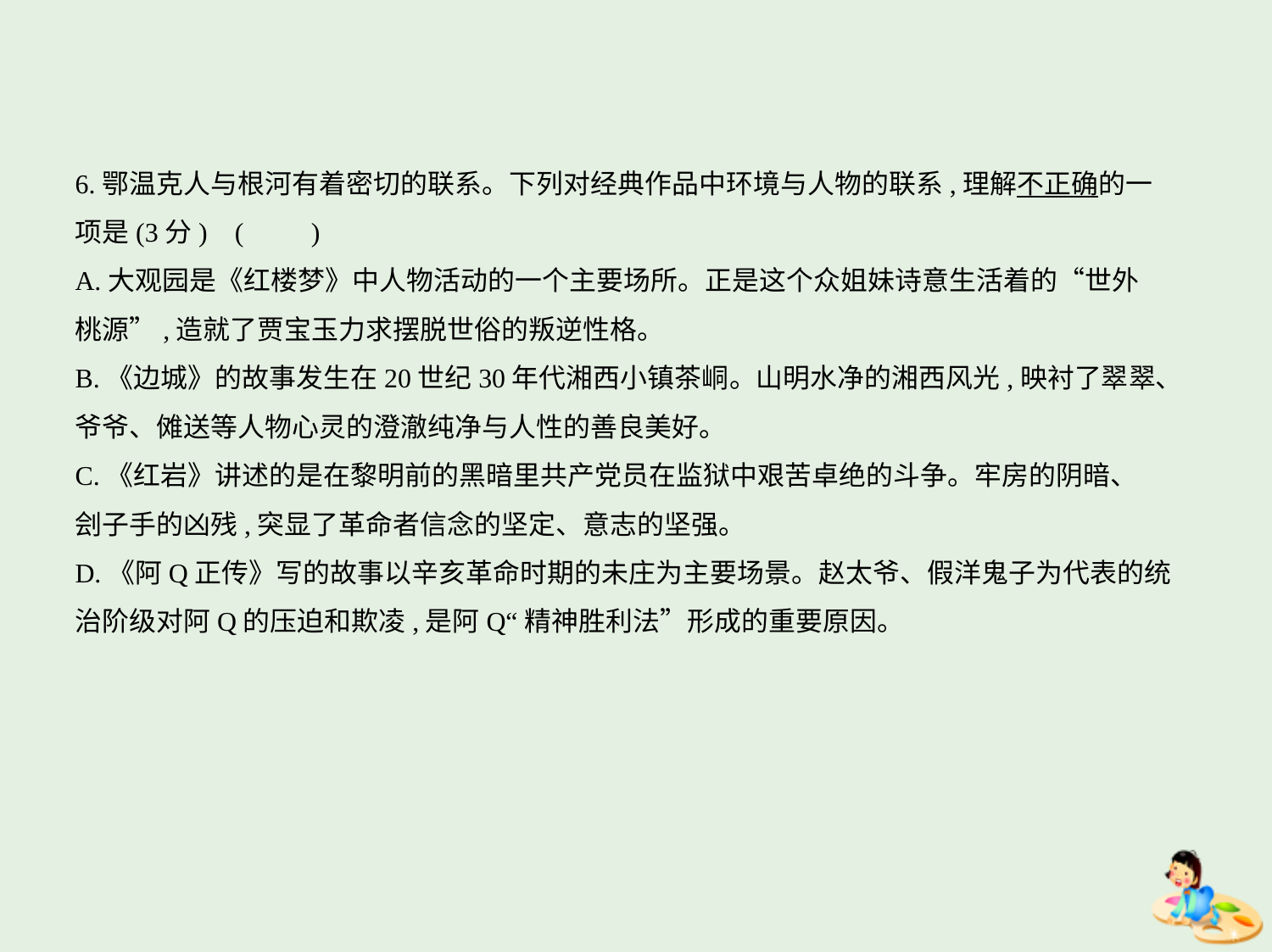

6.鄂温克人与根河有着密切的联系。下列对经典作品中环境与人物的联系,理解不正确的一
项是(3分) (　　)
A.大观园是《红楼梦》中人物活动的一个主要场所。正是这个众姐妹诗意生活着的“世外
桃源”,造就了贾宝玉力求摆脱世俗的叛逆性格。
B.《边城》的故事发生在20世纪30年代湘西小镇茶峒。山明水净的湘西风光,映衬了翠翠、
爷爷、傩送等人物心灵的澄澈纯净与人性的善良美好。
C.《红岩》讲述的是在黎明前的黑暗里共产党员在监狱中艰苦卓绝的斗争。牢房的阴暗、
刽子手的凶残,突显了革命者信念的坚定、意志的坚强。
D.《阿Q正传》写的故事以辛亥革命时期的未庄为主要场景。赵太爷、假洋鬼子为代表的统
治阶级对阿Q的压迫和欺凌,是阿Q“精神胜利法”形成的重要原因。